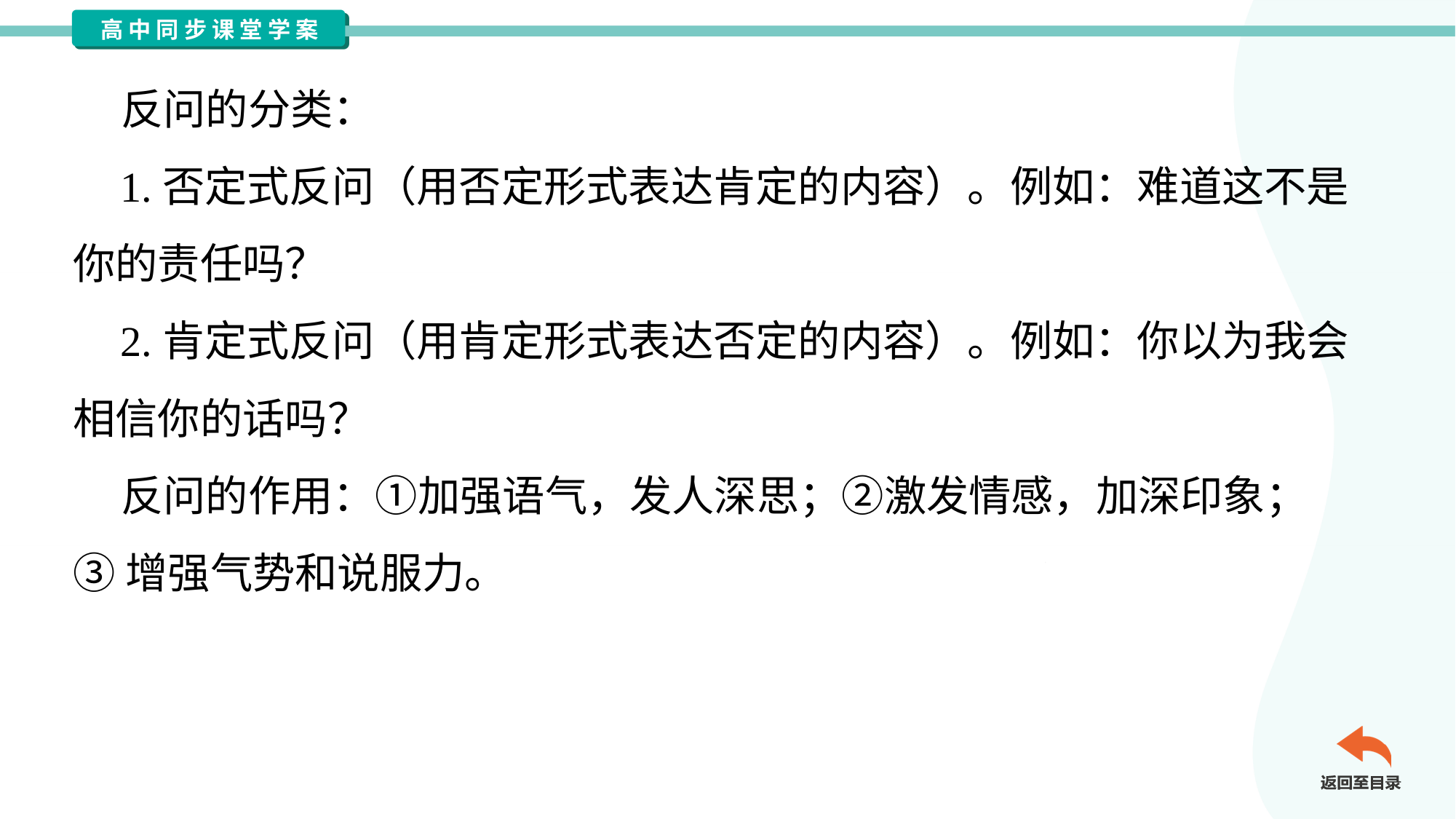

反问的分类：
    1.否定式反问（用否定形式表达肯定的内容）。例如：难道这不是
你的责任吗？
    2.肯定式反问（用肯定形式表达否定的内容）。例如：你以为我会
相信你的话吗？
    反问的作用：①加强语气，发人深思；②激发情感，加深印象；
③增强气势和说服力。